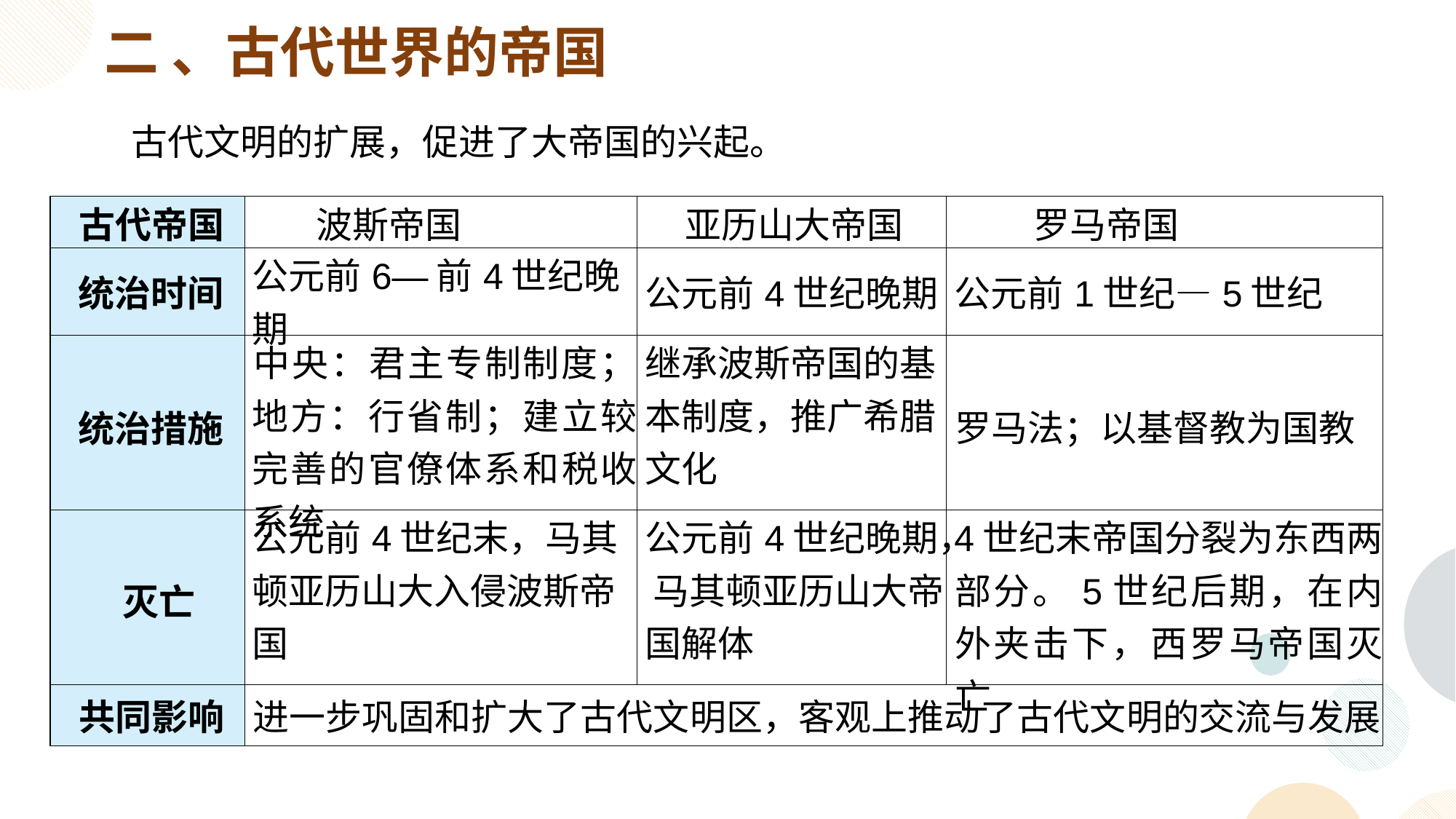

二 、古代世界的帝国
古代文明的扩展，促进了大帝国的兴起。
| 古代帝国 | 波斯帝国 | 亚历山大帝国 | 罗马帝国 |
| --- | --- | --- | --- |
| 统治时间 | 公元前6—前4世纪晚期 | 公元前4世纪晚期 | 公元前1世纪—5世纪 |
| 统治措施 | 中央：君主专制制度；地方：行省制；建立较完善的官僚体系和税收系统 | 继承波斯帝国的基本制度，推广希腊文化 | 罗马法；以基督教为国教 |
| 灭亡 | 公元前4世纪末，马其顿亚历山大入侵波斯帝国 | 公元前4世纪晚期， 马其顿亚历山大帝国解体 | 4世纪末帝国分裂为东西两部分。5世纪后期，在内外夹击下，西罗马帝国灭亡 |
| 共同影响 | 进一步巩固和扩大了古代文明区，客观上推动了古代文明的交流与发展 |  |  |